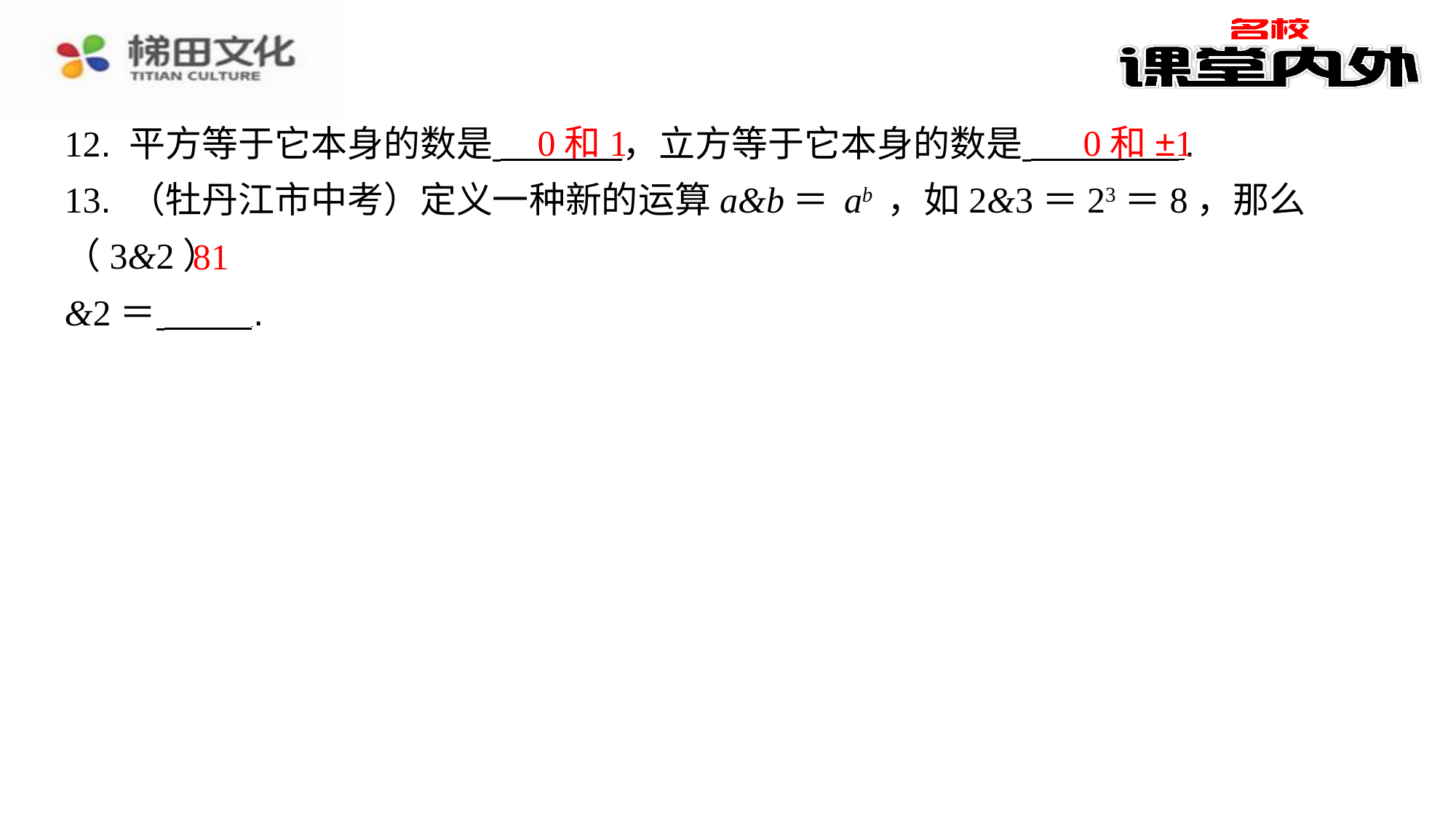

​　0和1
​　0和±1
12. 平方等于它本身的数是                    ，立方等于它本身的数是                        ⁠.
13. （牡丹江市中考）定义一种新的运算a&b＝ab，如2&3＝23＝8，那么（3&2）
&2＝               ⁠.
​　81